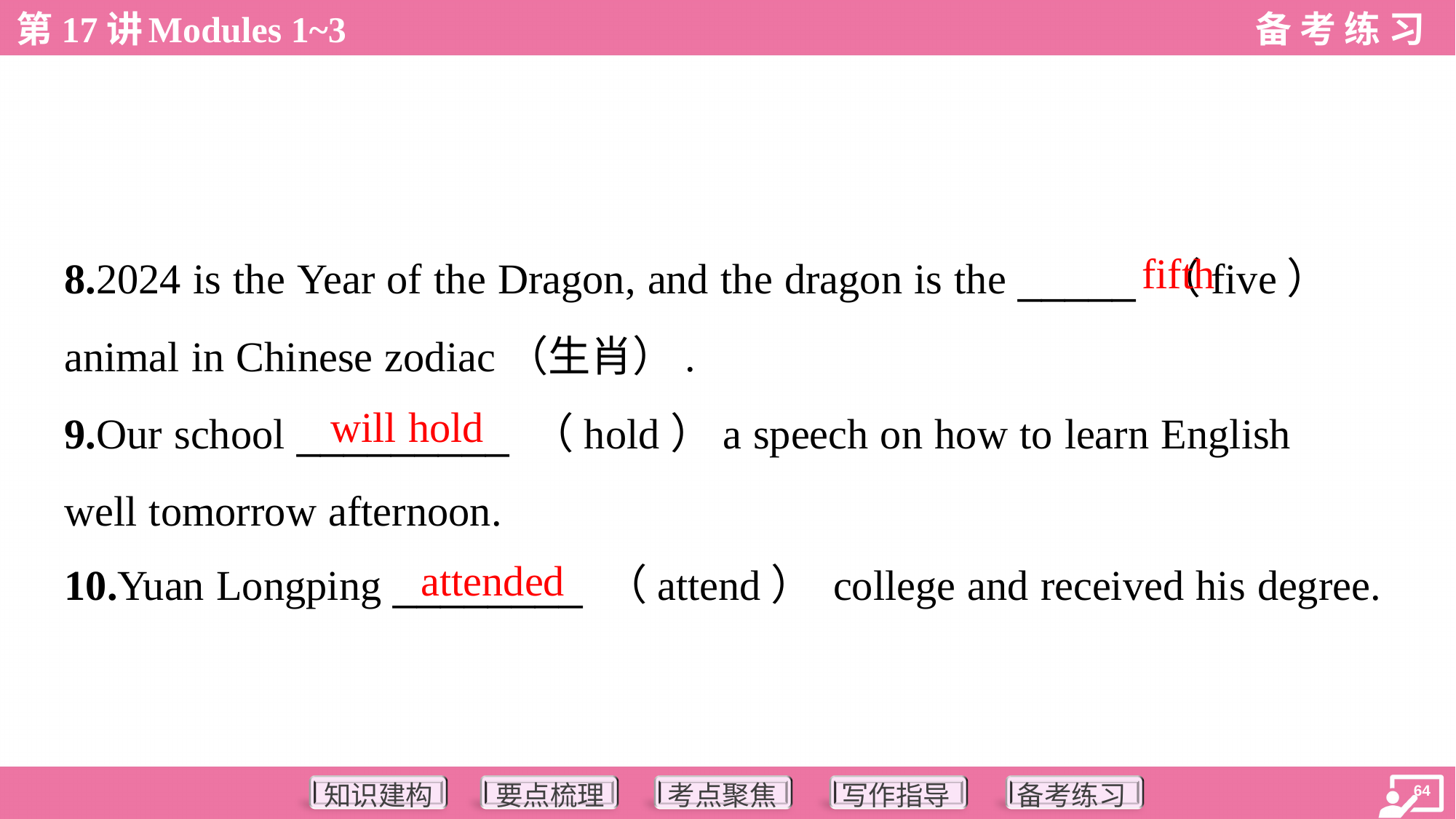

fifth
8.2024 is the Year of the Dragon, and the dragon is the _____ （five）
animal in Chinese zodiac（生肖）.
9.Our school _________ （hold）a speech on how to learn English
well tomorrow afternoon.
10.Yuan Longping ________ （attend） college and received his degree.
will hold
attended